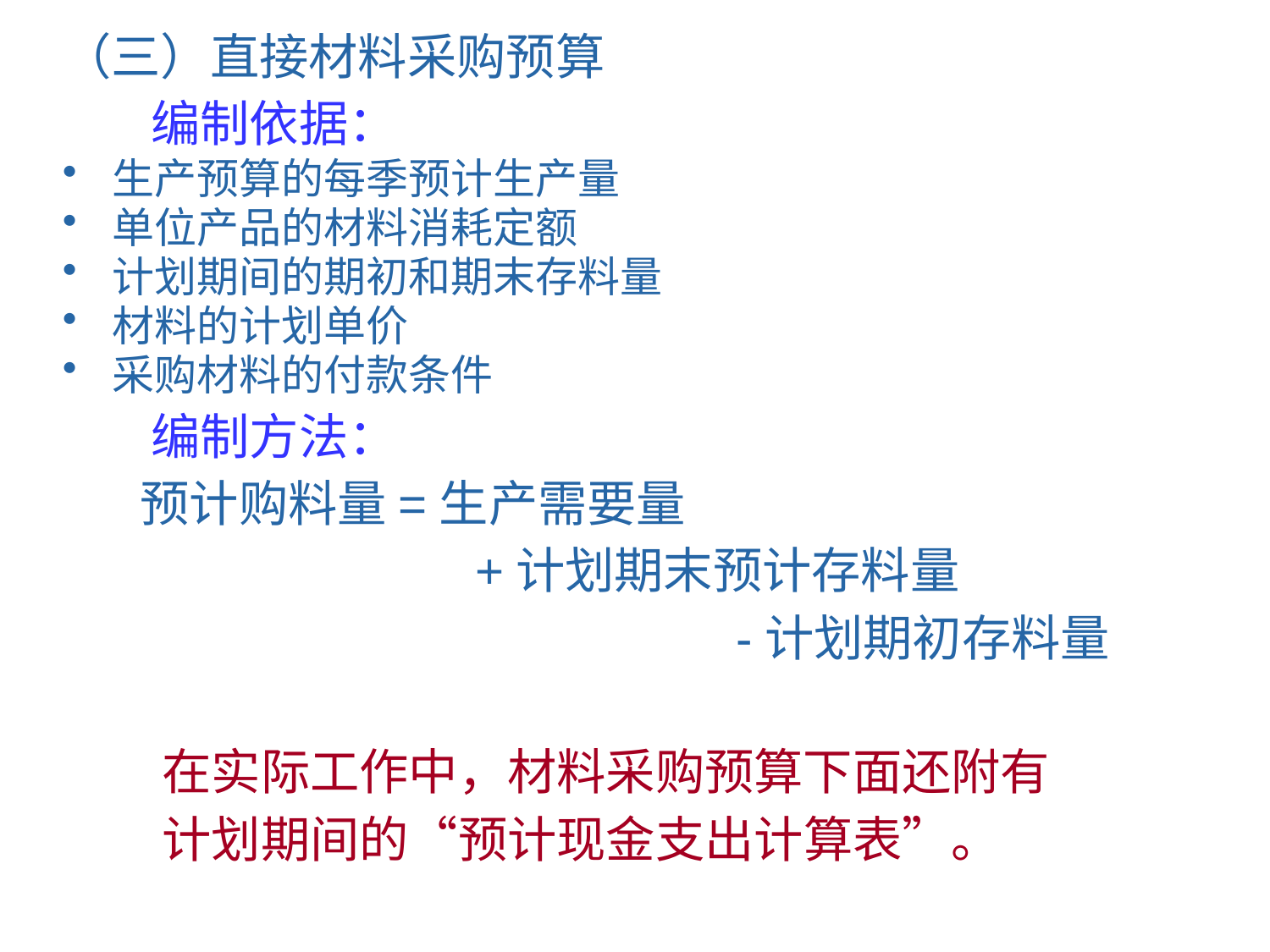

（三）直接材料采购预算
       编制依据：
生产预算的每季预计生产量
单位产品的材料消耗定额
计划期间的期初和期末存料量
材料的计划单价
采购材料的付款条件
       编制方法：
      预计购料量=生产需要量
                              +计划期末预计存料量
                                                 -计划期初存料量

        在实际工作中，材料采购预算下面还附有
        计划期间的“预计现金支出计算表”。